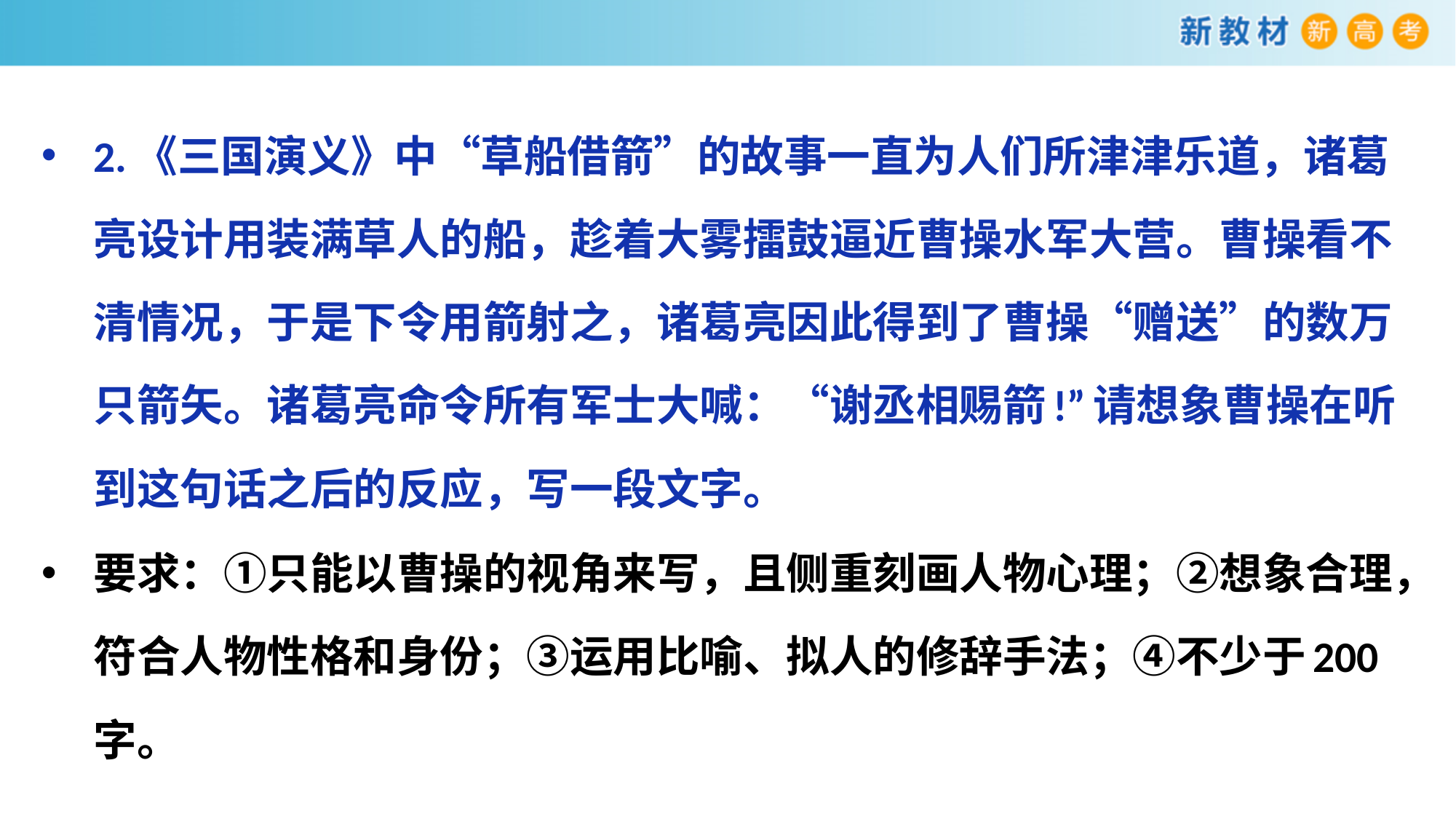

2.《三国演义》中“草船借箭”的故事一直为人们所津津乐道，诸葛亮设计用装满草人的船，趁着大雾擂鼓逼近曹操水军大营。曹操看不清情况，于是下令用箭射之，诸葛亮因此得到了曹操“赠送”的数万只箭矢。诸葛亮命令所有军士大喊：“谢丞相赐箭!”请想象曹操在听到这句话之后的反应，写一段文字。
要求：①只能以曹操的视角来写，且侧重刻画人物心理；②想象合理，符合人物性格和身份；③运用比喻、拟人的修辞手法；④不少于200字。